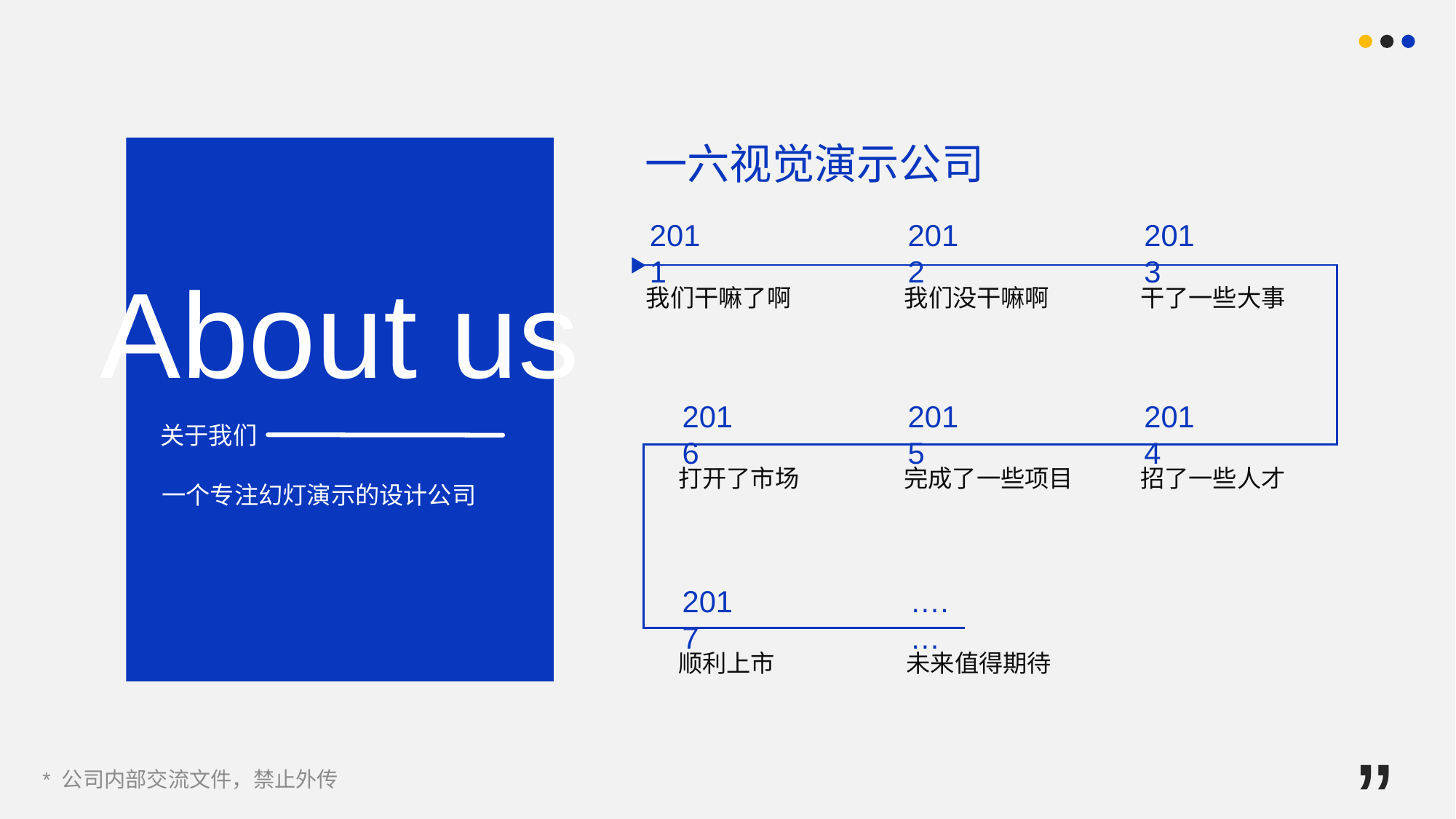

一六视觉演示公司

2011
2012
2013
About us

我们干嘛了啊
我们没干嘛啊
干了一些大事
2016
2015
2014
关于我们
打开了市场
完成了一些项目
招了一些人才
一个专注幻灯演示的设计公司
2017
….…
顺利上市
未来值得期待
”
* 公司内部交流文件，禁止外传